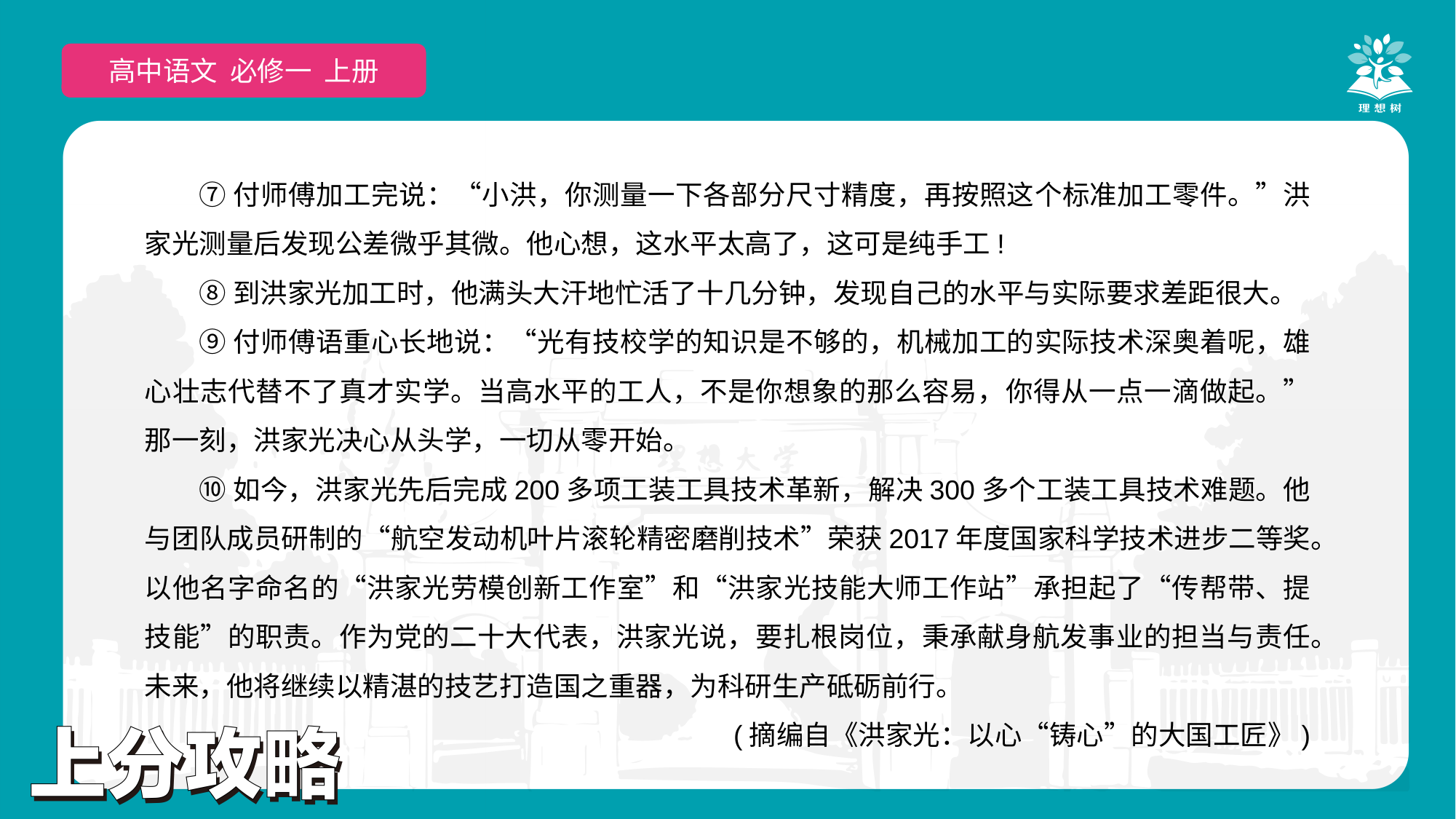

高中语文  选择性必修上
高中语文  必修一  上册
⑦付师傅加工完说：“小洪，你测量一下各部分尺寸精度，再按照这个标准加工零件。”洪家光测量后发现公差微乎其微。他心想，这水平太高了，这可是纯手工!
⑧到洪家光加工时，他满头大汗地忙活了十几分钟，发现自己的水平与实际要求差距很大。
⑨付师傅语重心长地说：“光有技校学的知识是不够的，机械加工的实际技术深奥着呢，雄心壮志代替不了真才实学。当高水平的工人，不是你想象的那么容易，你得从一点一滴做起。”那一刻，洪家光决心从头学，一切从零开始。
⑩如今，洪家光先后完成200多项工装工具技术革新，解决300多个工装工具技术难题。他与团队成员研制的“航空发动机叶片滚轮精密磨削技术”荣获2017年度国家科学技术进步二等奖。以他名字命名的“洪家光劳模创新工作室”和“洪家光技能大师工作站”承担起了“传帮带、提技能”的职责。作为党的二十大代表，洪家光说，要扎根岗位，秉承献身航发事业的担当与责任。未来，他将继续以精湛的技艺打造国之重器，为科研生产砥砺前行。
(摘编自《洪家光：以心“铸心”的大国工匠》)